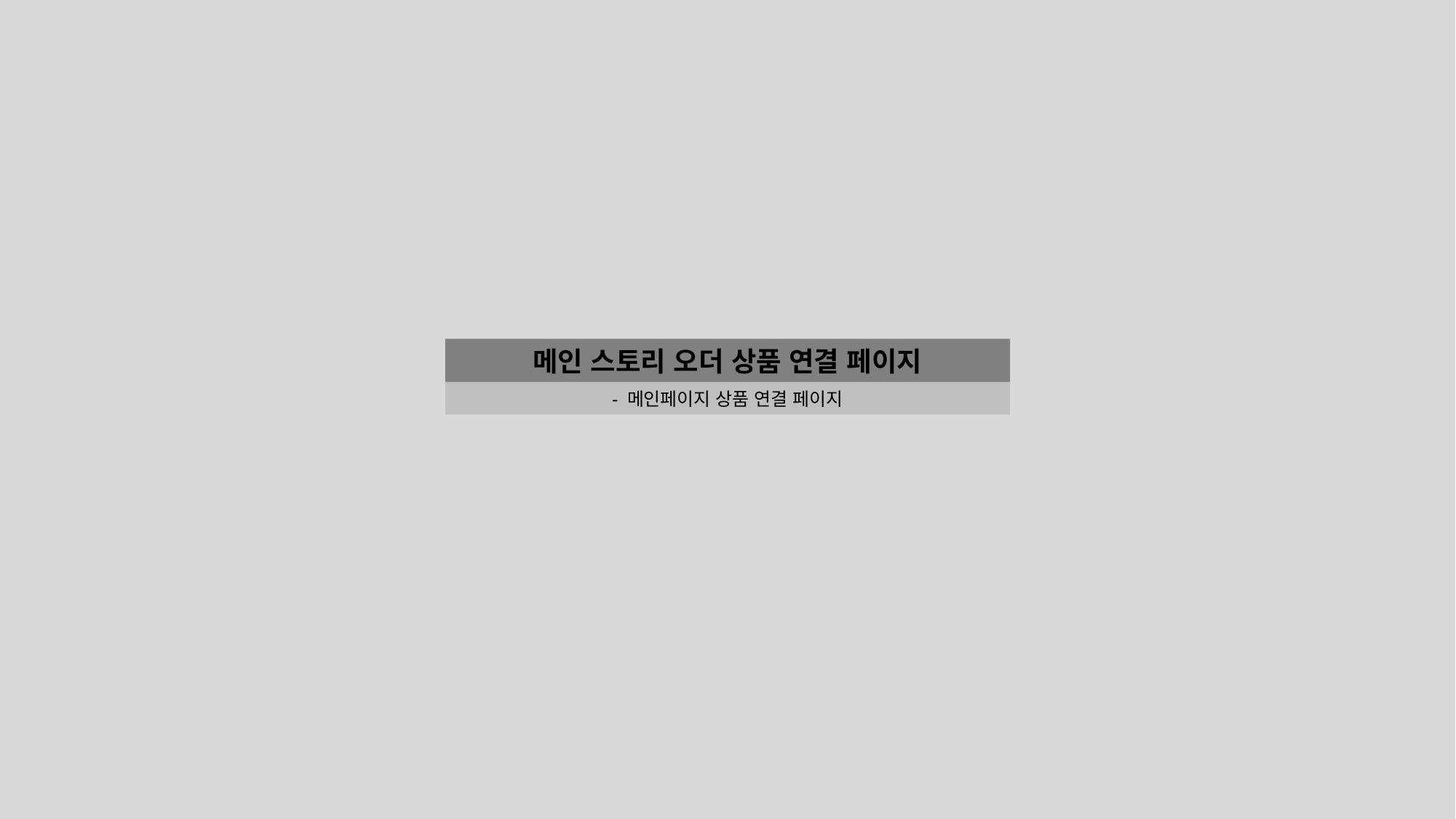

메인 스토리 오더 상품 연결 페이지
- 메인페이지 상품 연결 페이지